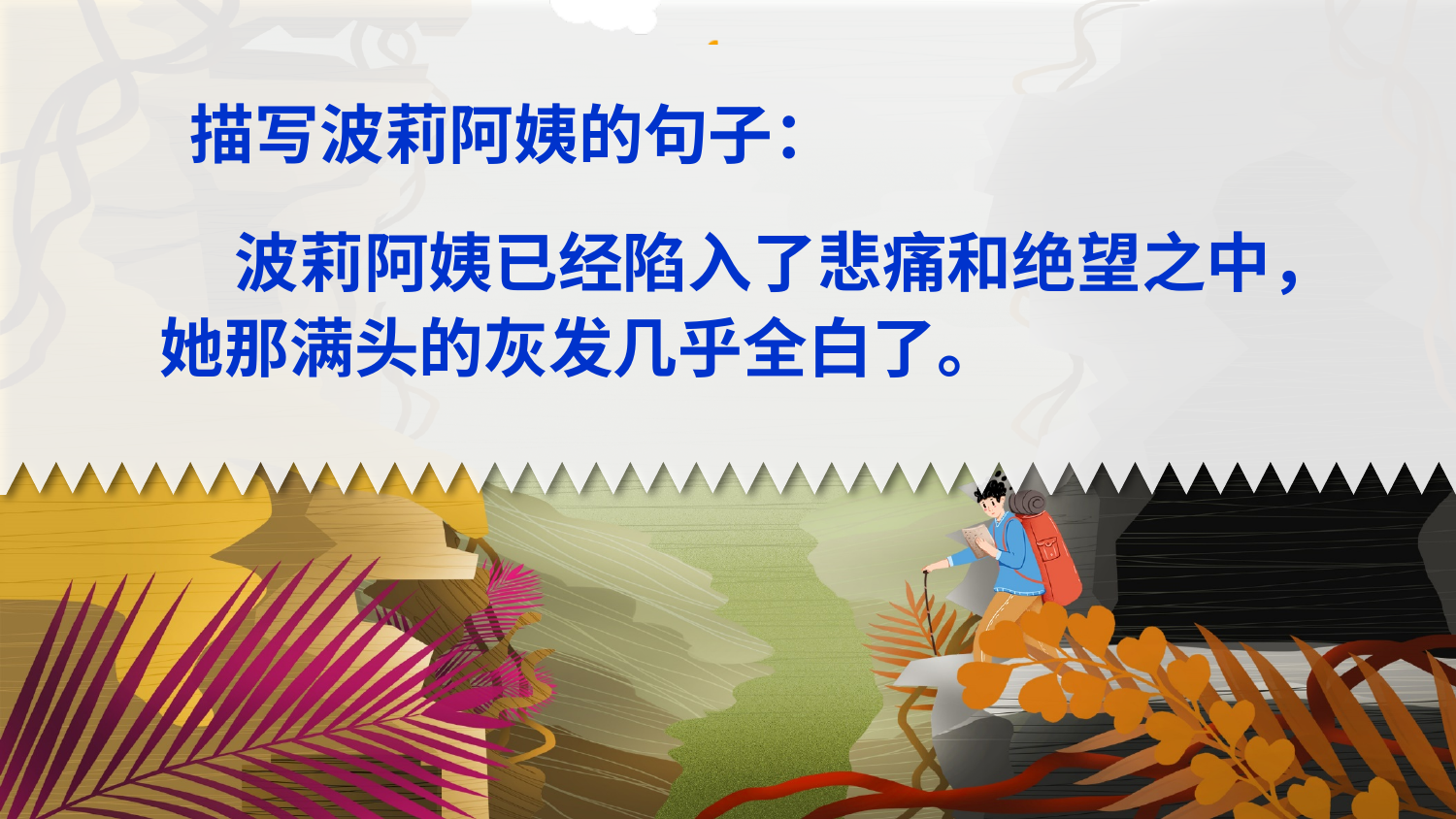

描写波莉阿姨的句子：
    波莉阿姨已经陷入了悲痛和绝望之中，她那满头的灰发几乎全白了。